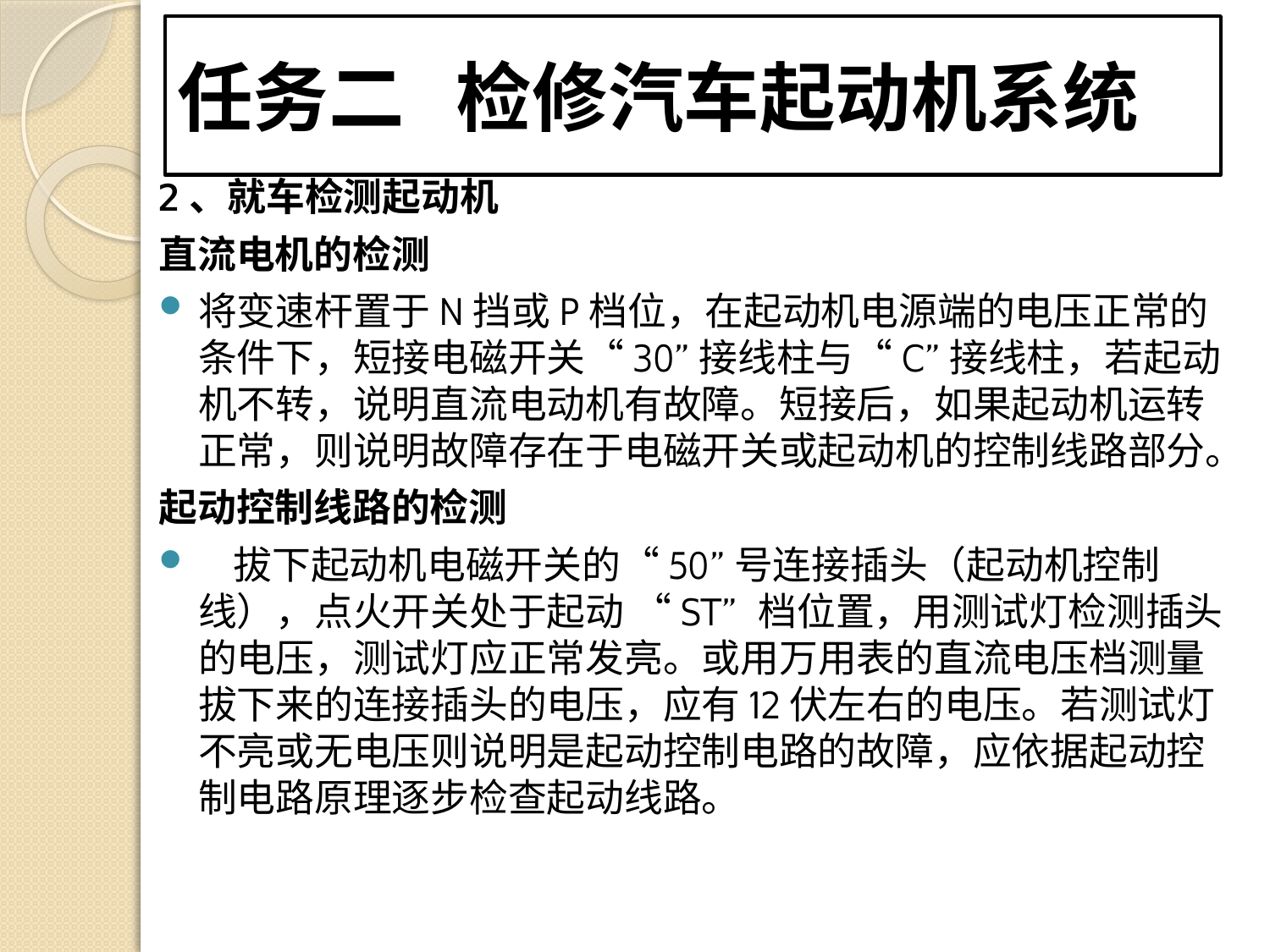

# 任务二   检修汽车起动机系统
2、就车检测起动机
直流电机的检测
将变速杆置于N挡或P档位，在起动机电源端的电压正常的条件下，短接电磁开关“30”接线柱与“C”接线柱，若起动机不转，说明直流电动机有故障。短接后，如果起动机运转正常，则说明故障存在于电磁开关或起动机的控制线路部分。
起动控制线路的检测
   拔下起动机电磁开关的“50”号连接插头（起动机控制线），点火开关处于起动 “ST” 档位置，用测试灯检测插头的电压，测试灯应正常发亮。或用万用表的直流电压档测量拔下来的连接插头的电压，应有12伏左右的电压。若测试灯不亮或无电压则说明是起动控制电路的故障，应依据起动控制电路原理逐步检查起动线路。